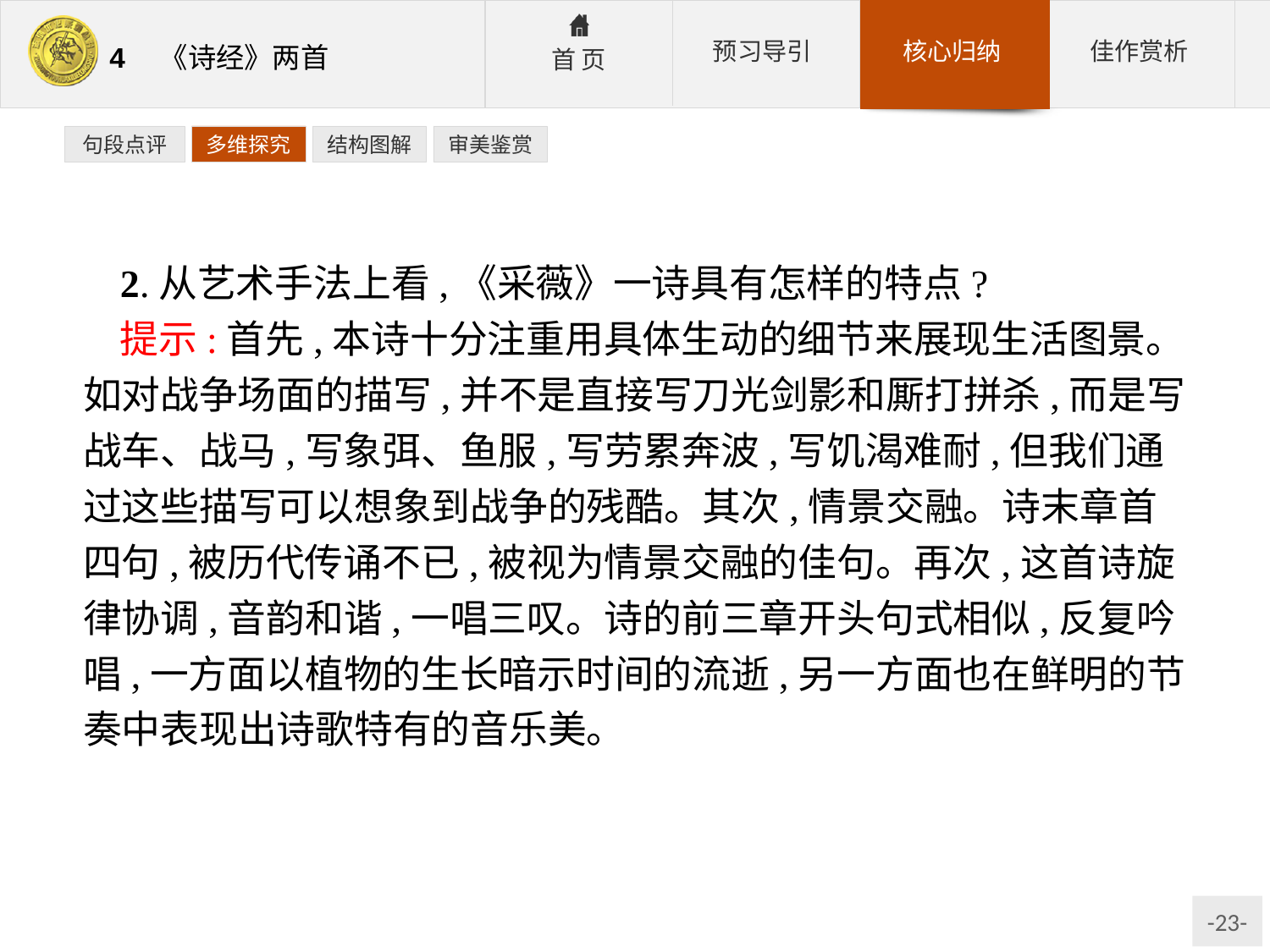

句段点评
多维探究
结构图解
审美鉴赏
2.从艺术手法上看,《采薇》一诗具有怎样的特点?
提示:首先,本诗十分注重用具体生动的细节来展现生活图景。如对战争场面的描写,并不是直接写刀光剑影和厮打拼杀,而是写战车、战马,写象弭、鱼服,写劳累奔波,写饥渴难耐,但我们通过这些描写可以想象到战争的残酷。其次,情景交融。诗末章首四句,被历代传诵不已,被视为情景交融的佳句。再次,这首诗旋律协调,音韵和谐,一唱三叹。诗的前三章开头句式相似,反复吟唱,一方面以植物的生长暗示时间的流逝,另一方面也在鲜明的节奏中表现出诗歌特有的音乐美。